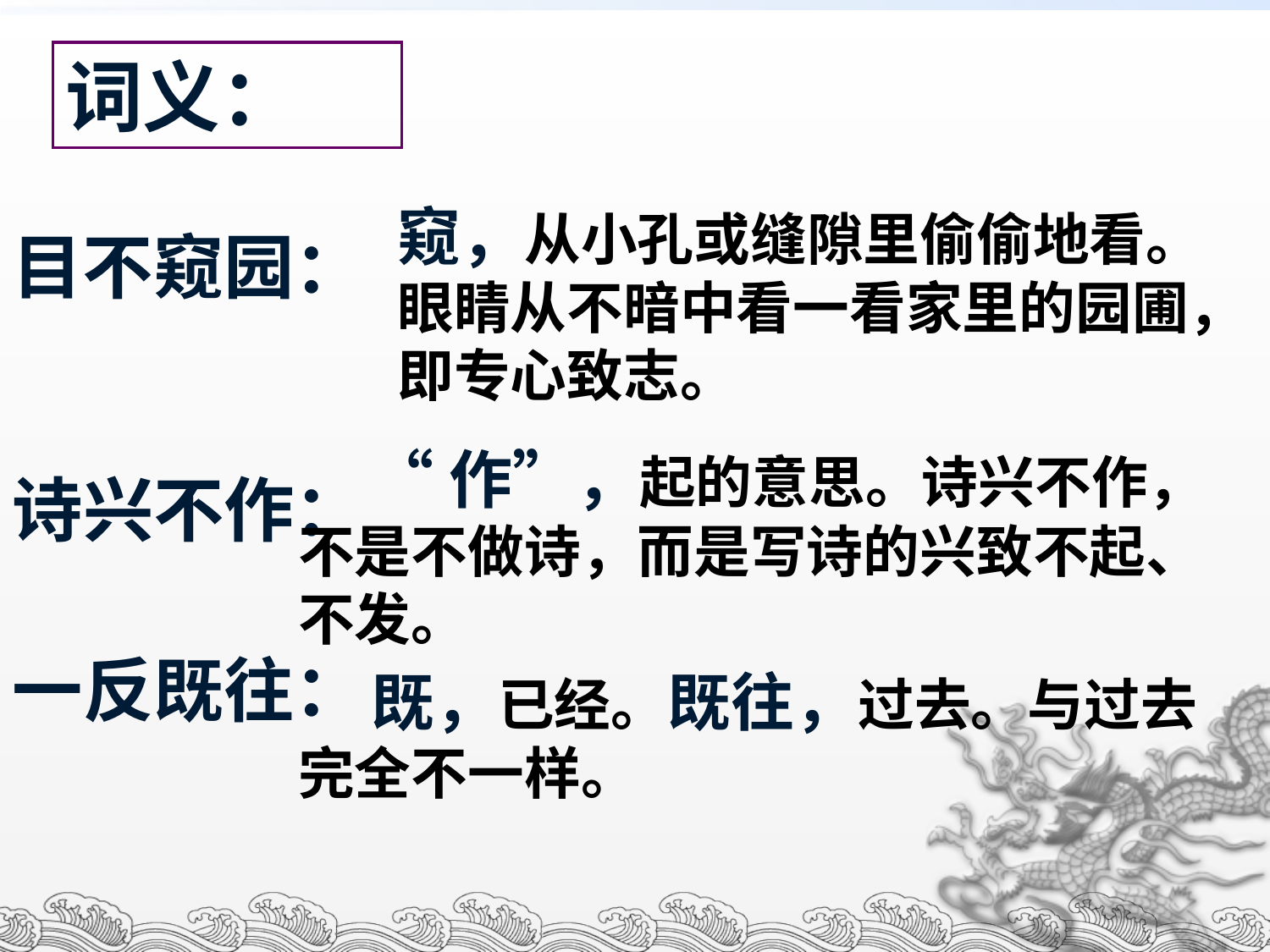

词义：
窥，从小孔或缝隙里偷偷地看。眼睛从不暗中看一看家里的园圃，即专心致志。
目不窥园：
诗兴不作：
一反既往：
     “作”，起的意思。诗兴不作，不是不做诗，而是写诗的兴致不起、不发。
    既，已经。既往，过去。与过去完全不一样。